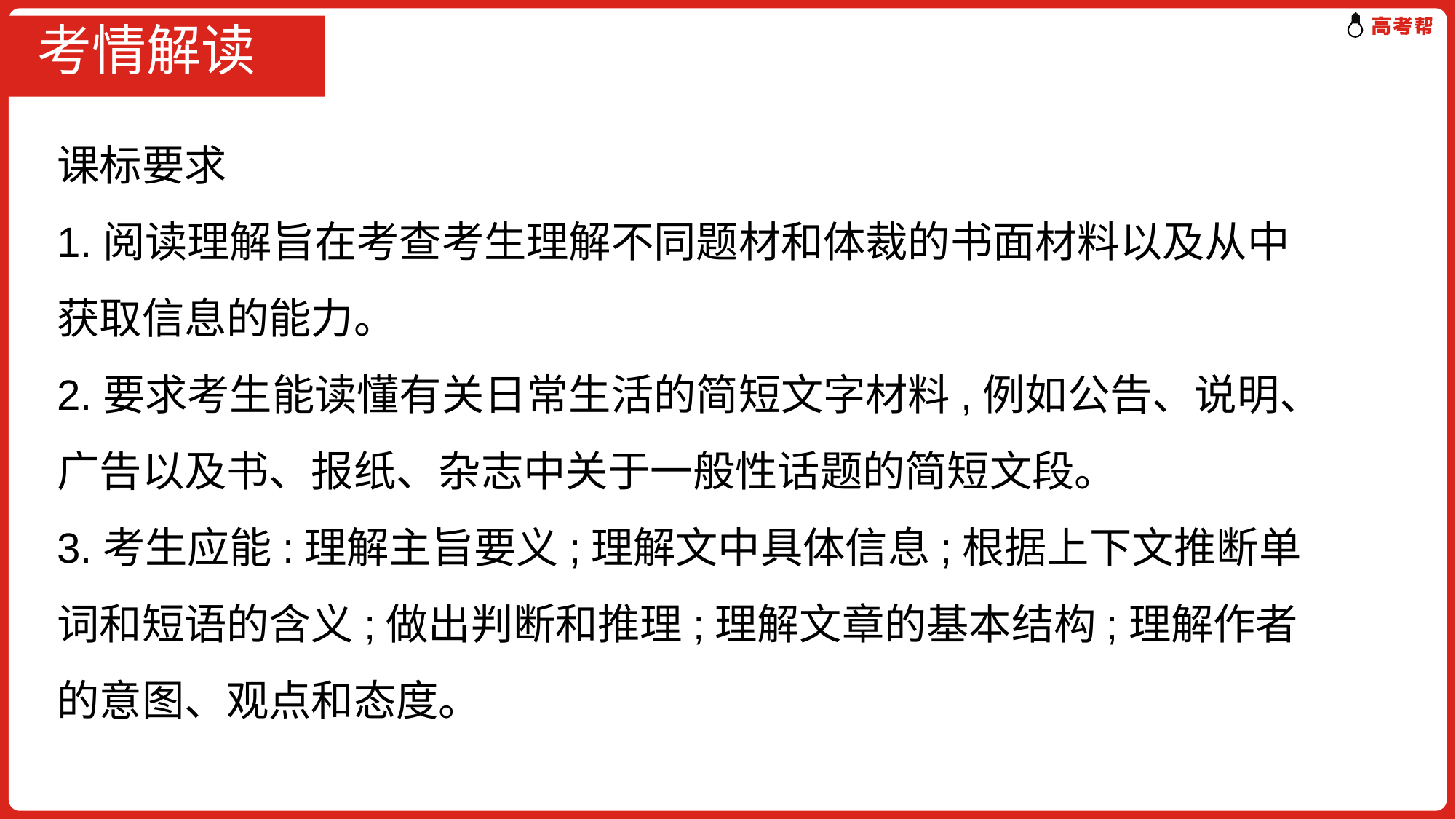

# 考情解读
课标要求
1.阅读理解旨在考查考生理解不同题材和体裁的书面材料以及从中获取信息的能力。
2.要求考生能读懂有关日常生活的简短文字材料,例如公告、说明、广告以及书、报纸、杂志中关于一般性话题的简短文段。
3.考生应能:理解主旨要义;理解文中具体信息;根据上下文推断单词和短语的含义;做出判断和推理;理解文章的基本结构;理解作者的意图、观点和态度。